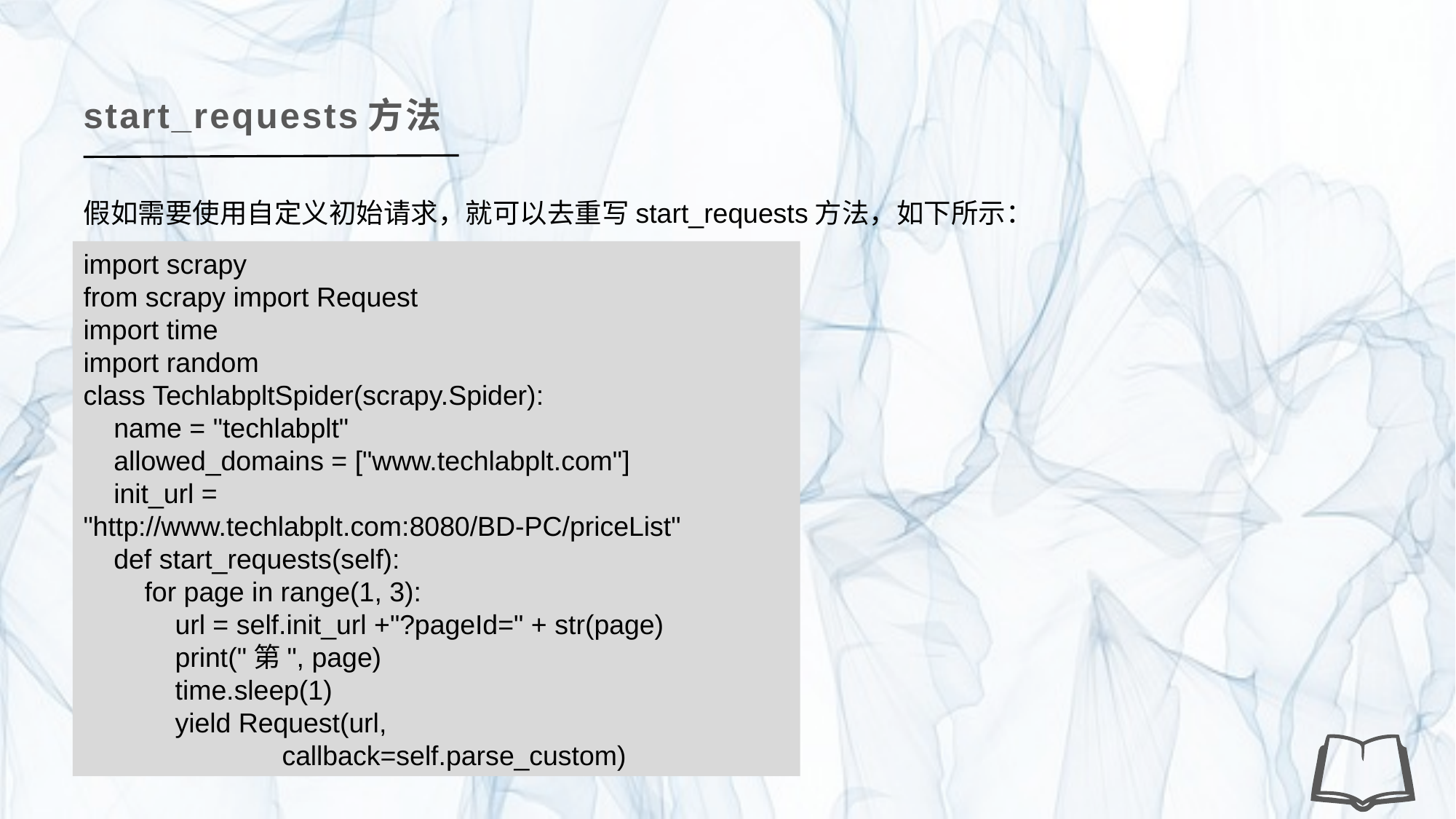

start_requests方法
假如需要使用自定义初始请求，就可以去重写start_requests方法，如下所示：
import scrapy
from scrapy import Request
import time
import random
class TechlabpltSpider(scrapy.Spider):
    name = "techlabplt"
    allowed_domains = ["www.techlabplt.com"]
    init_url = "http://www.techlabplt.com:8080/BD-PC/priceList"
    def start_requests(self):
        for page in range(1, 3):
            url = self.init_url +"?pageId=" + str(page)
            print("第", page)
            time.sleep(1)
            yield Request(url,
                          callback=self.parse_custom)

53